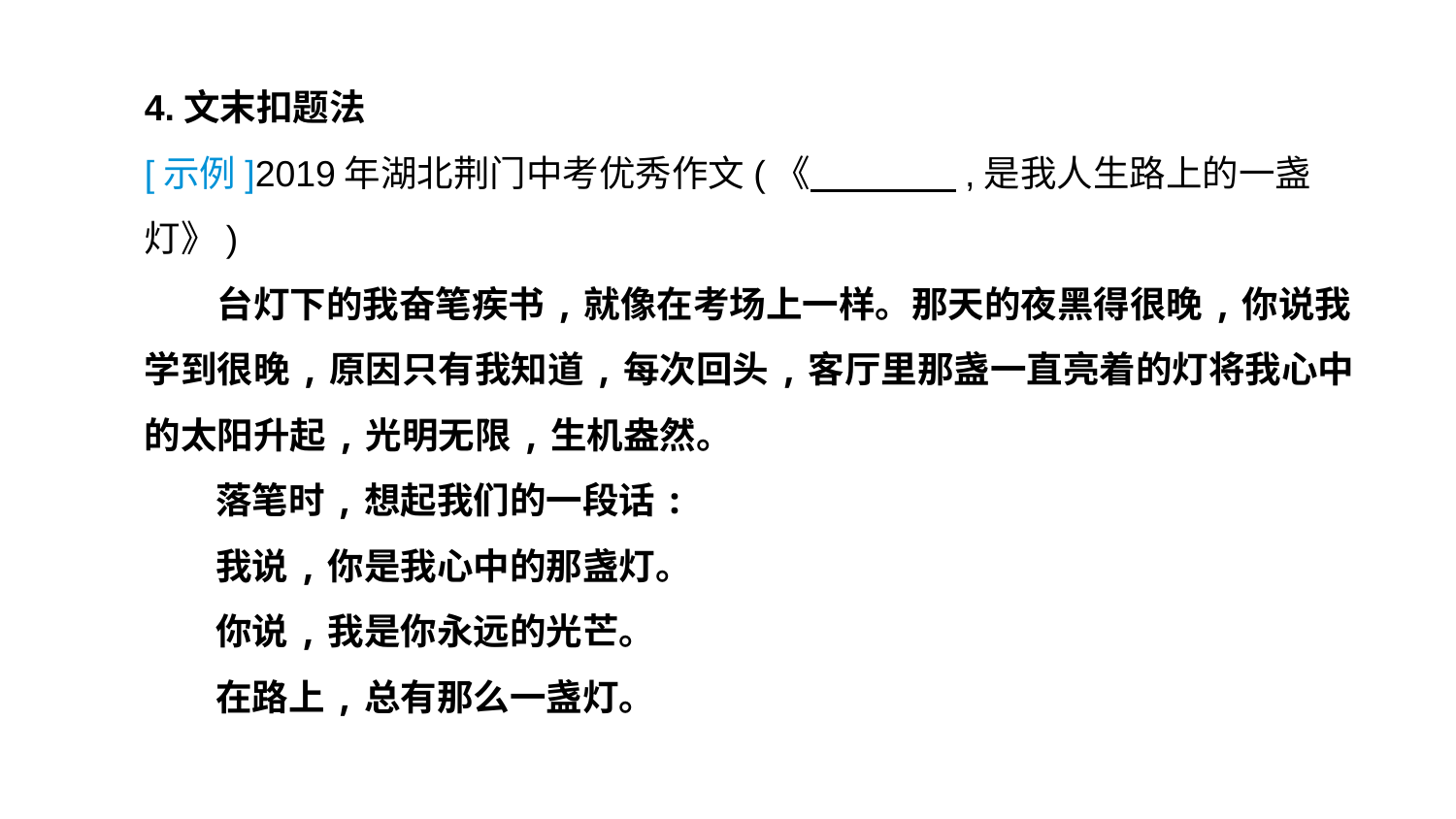

4.文末扣题法
[示例]2019年湖北荆门中考优秀作文(《　　　　,是我人生路上的一盏灯》)
　　台灯下的我奋笔疾书,就像在考场上一样。那天的夜黑得很晚,你说我学到很晚,原因只有我知道,每次回头,客厅里那盏一直亮着的灯将我心中的太阳升起,光明无限,生机盎然。
落笔时,想起我们的一段话:
我说,你是我心中的那盏灯。
你说,我是你永远的光芒。
在路上,总有那么一盏灯。